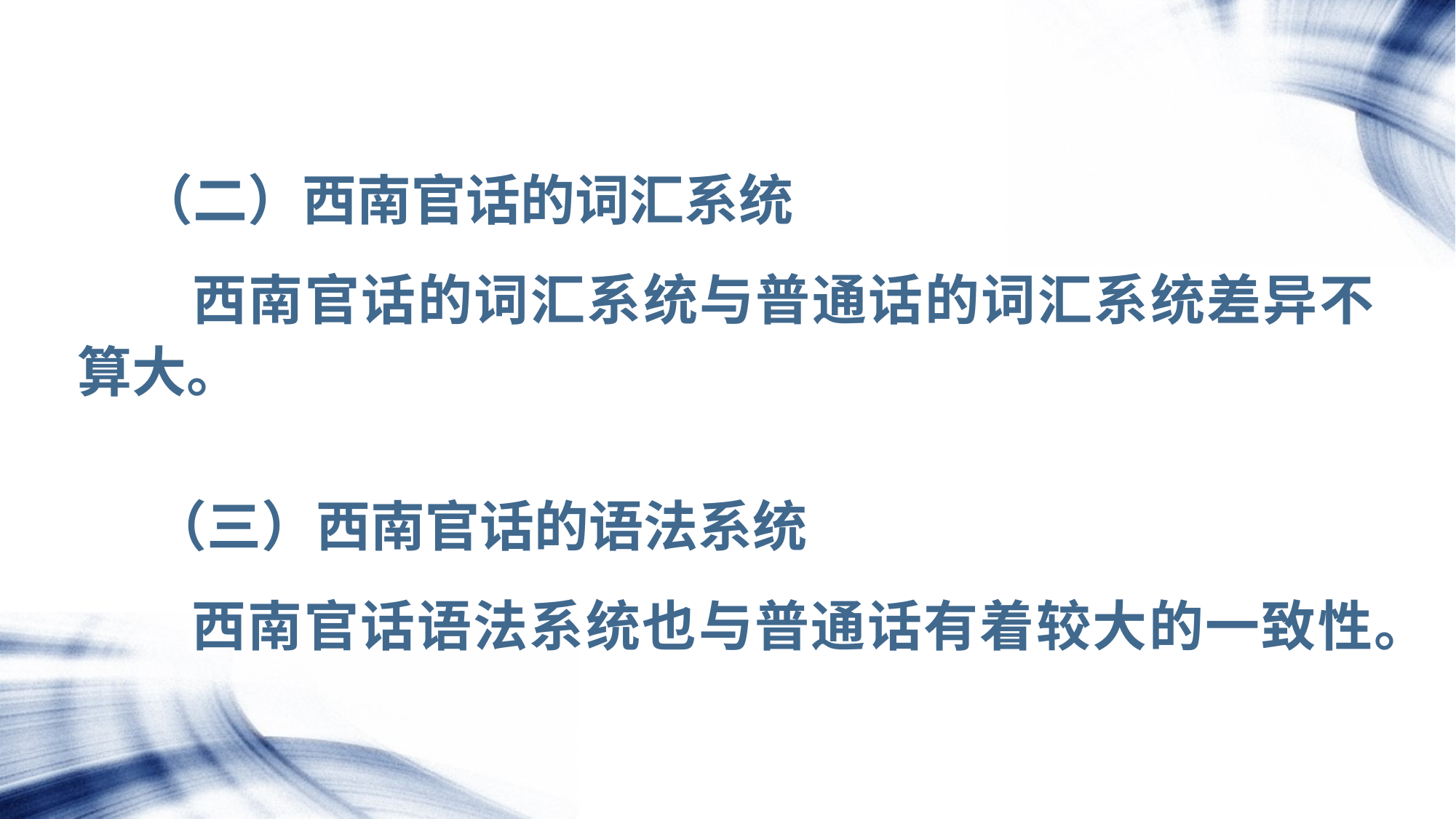

（二）西南官话的词汇系统
       西南官话的词汇系统与普通话的词汇系统差异不算大。

     （三）西南官话的语法系统
       西南官话语法系统也与普通话有着较大的一致性。